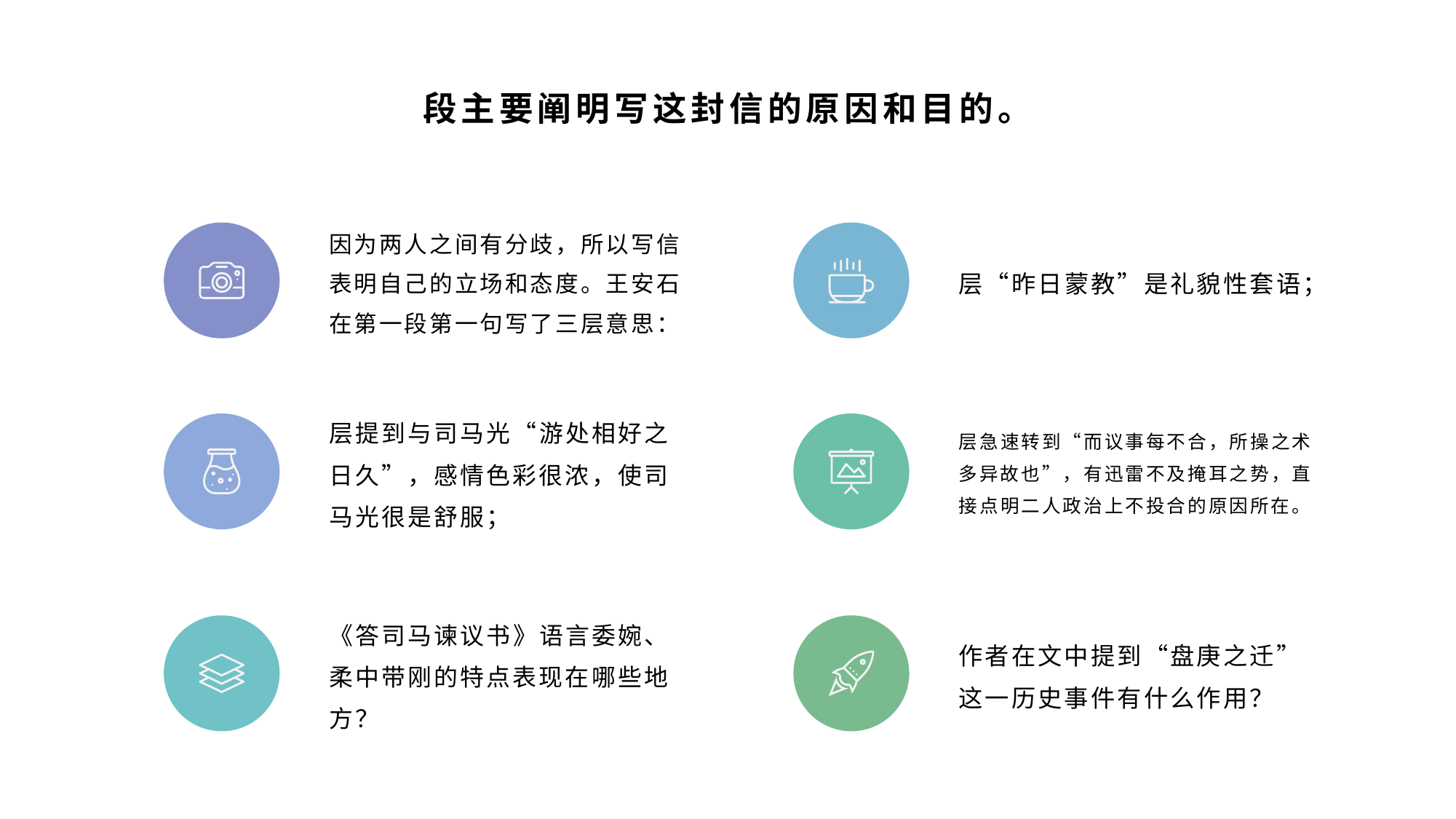

段主要阐明写这封信的原因和目的。
因为两人之间有分歧，所以写信表明自己的立场和态度。王安石在第一段第一句写了三层意思：
层“昨日蒙教”是礼貌性套语；

层提到与司马光“游处相好之日久”，感情色彩很浓，使司马光很是舒服；
层急速转到“而议事每不合，所操之术多异故也”，有迅雷不及掩耳之势，直接点明二人政治上不投合的原因所在。

《答司马谏议书》语言委婉、柔中带刚的特点表现在哪些地方？
作者在文中提到“盘庚之迁”这一历史事件有什么作用？